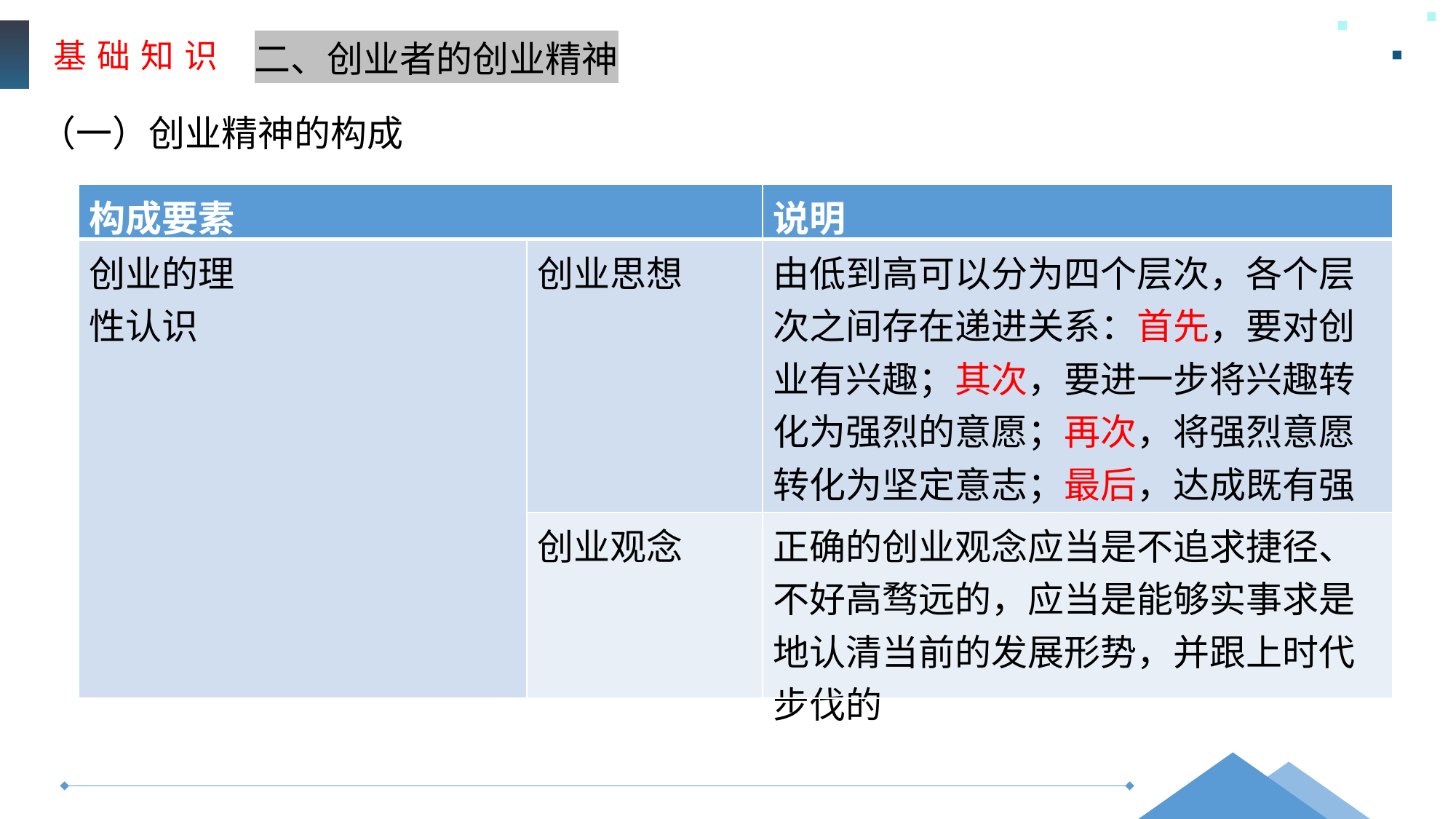

基 础 知 识

二、创业者的创业精神
（一）创业精神的构成
| 构成要素 |  | 说明 |
| --- | --- | --- |
| 创业的理 性认识 | 创业思想 | 由低到高可以分为四个层次，各个层次之间存在递进关系：首先，要对创 业有兴趣；其次，要进一步将兴趣转化为强烈的意愿；再次，将强烈意愿 转化为坚定意志；最后，达成既有强烈意愿又有足够坚定的意志 |
|  | 创业观念 | 正确的创业观念应当是不追求捷径、不好高骛远的，应当是能够实事求是 地认清当前的发展形势，并跟上时代步伐的 |